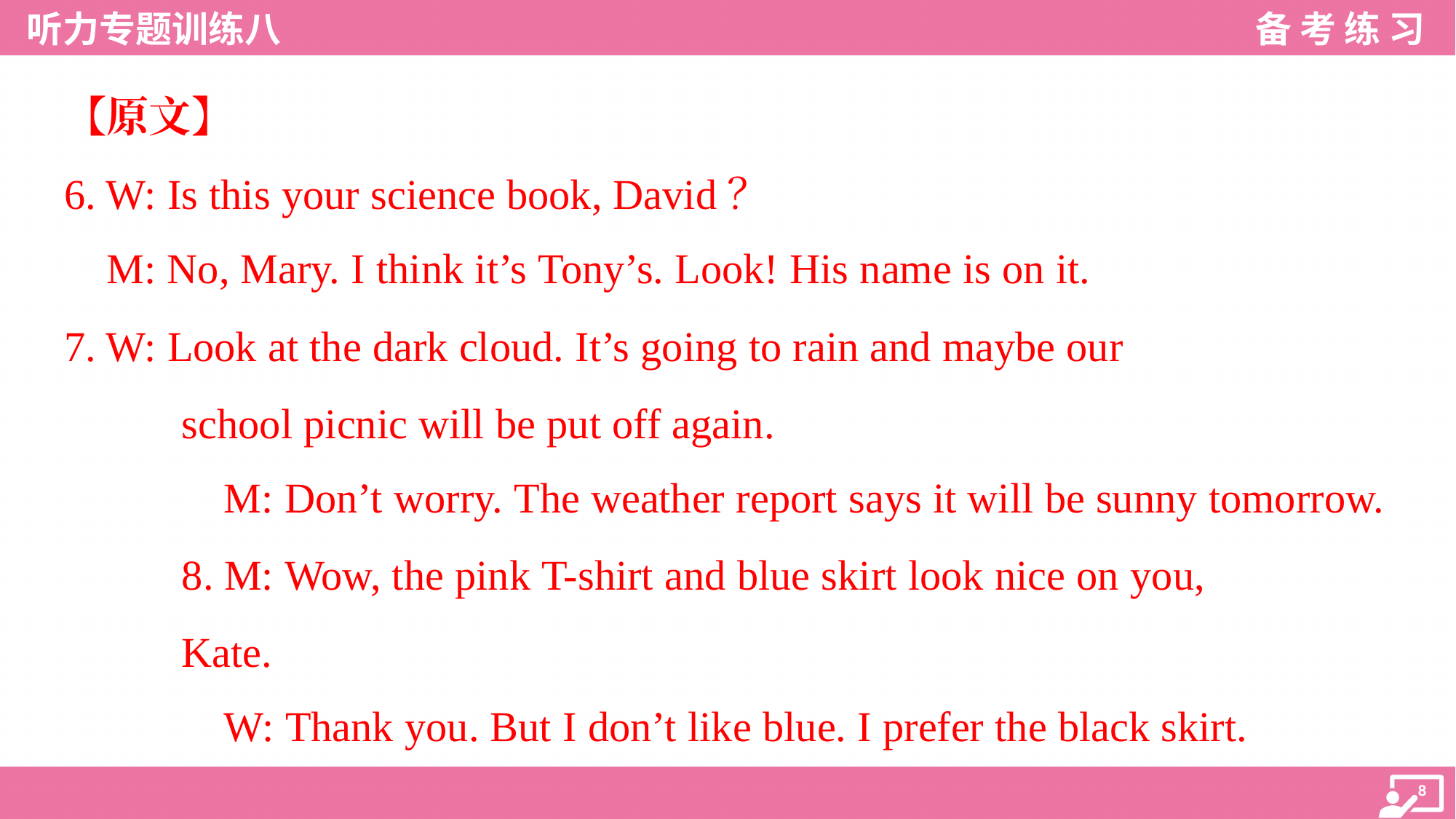

【原文】
6. W: Is this your science book, David？
    M: No, Mary. I think it’s Tony’s. Look! His name is on it.
7. W: Look at the dark cloud. It’s going to rain and maybe our
school picnic will be put off again.
    M: Don’t worry. The weather report says it will be sunny tomorrow.
8. M: Wow, the pink T-shirt and blue skirt look nice on you,
Kate.
    W: Thank you. But I don’t like blue. I prefer the black skirt.